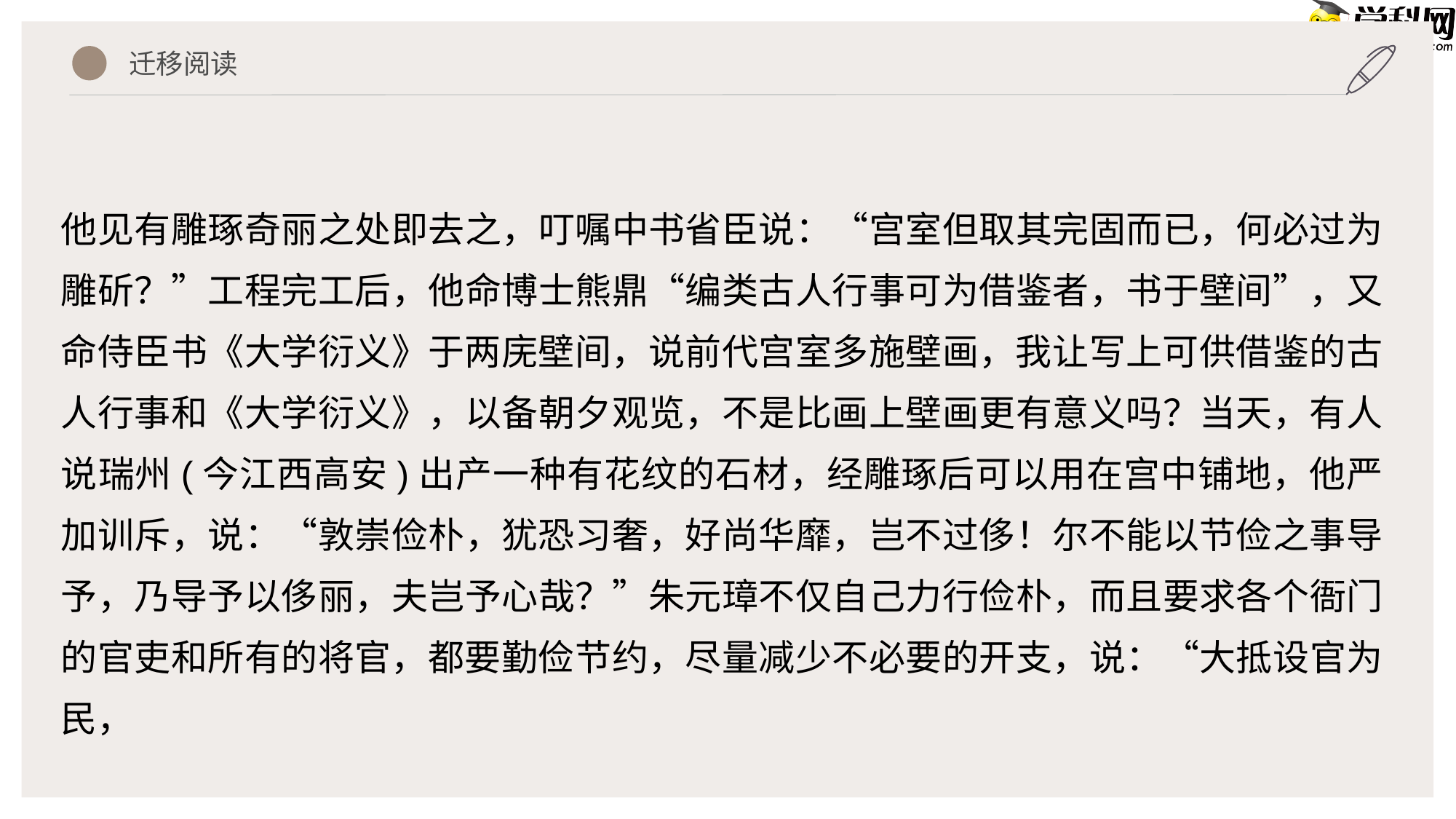

迁移阅读

他见有雕琢奇丽之处即去之，叮嘱中书省臣说：“宫室但取其完固而已，何必过为雕斫？”工程完工后，他命博士熊鼎“编类古人行事可为借鉴者，书于壁间”，又命侍臣书《大学衍义》于两庑壁间，说前代宫室多施壁画，我让写上可供借鉴的古人行事和《大学衍义》，以备朝夕观览，不是比画上壁画更有意义吗？当天，有人说瑞州(今江西高安)出产一种有花纹的石材，经雕琢后可以用在宫中铺地，他严加训斥，说：“敦崇俭朴，犹恐习奢，好尚华靡，岂不过侈！尔不能以节俭之事导予，乃导予以侈丽，夫岂予心哉？”朱元璋不仅自己力行俭朴，而且要求各个衙门的官吏和所有的将官，都要勤俭节约，尽量减少不必要的开支，说：“大抵设官为民，